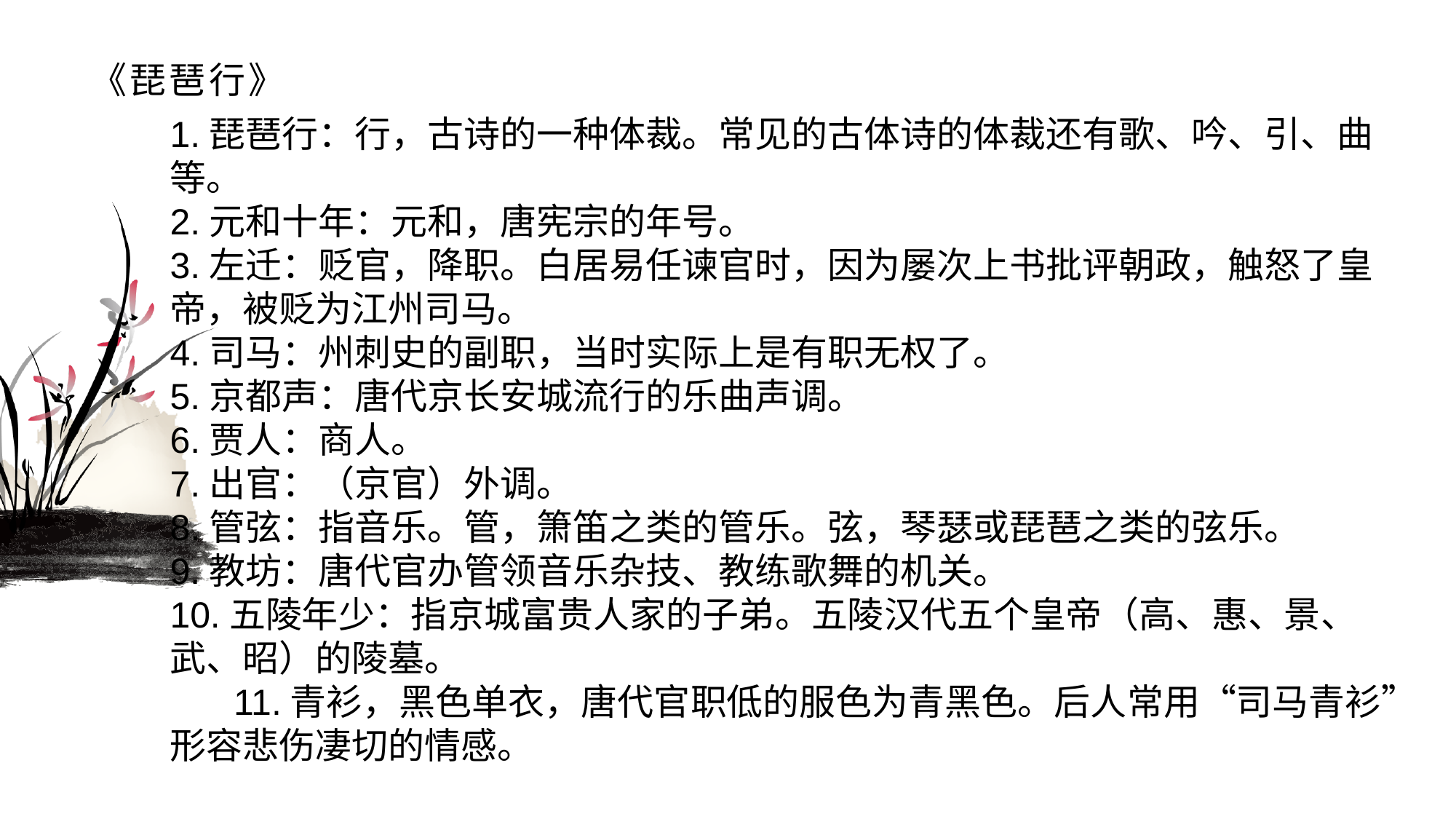

# 《琵琶行》
1.琵琶行：行，古诗的一种体裁。常见的古体诗的体裁还有歌、吟、引、曲等。               2.元和十年：元和，唐宪宗的年号。3.左迁：贬官，降职。白居易任谏官时，因为屡次上书批评朝政，触怒了皇帝，被贬为江州司马。4.司马：州刺史的副职，当时实际上是有职无权了。         5.京都声：唐代京长安城流行的乐曲声调。6.贾人：商人。                    7.出官：（京官）外调。8.管弦：指音乐。管，箫笛之类的管乐。弦，琴瑟或琵琶之类的弦乐。9.教坊：唐代官办管领音乐杂技、教练歌舞的机关。10.五陵年少：指京城富贵人家的子弟。五陵汉代五个皇帝（高、惠、景、武、昭）的陵墓。11.青衫，黑色单衣，唐代官职低的服色为青黑色。后人常用“司马青衫”形容悲伤凄切的情感。